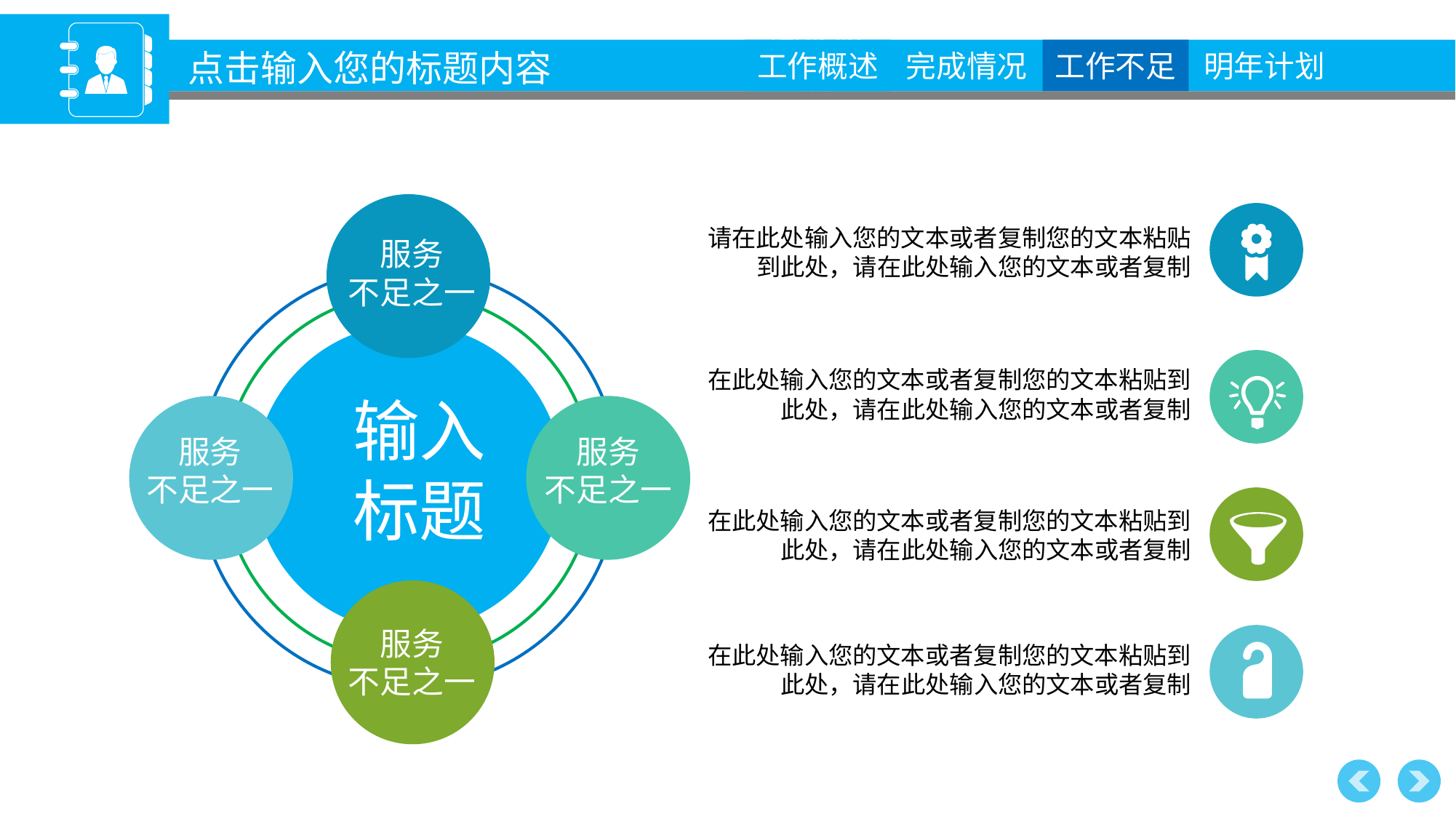

点击输入您的标题内容

服务
不足之一

服务
不足之一
服务
不足之一

服务
不足之一

请在此处输入您的文本或者复制您的文本粘贴到此处，请在此处输入您的文本或者复制

在此处输入您的文本或者复制您的文本粘贴到此处，请在此处输入您的文本或者复制

输入
标题

在此处输入您的文本或者复制您的文本粘贴到此处，请在此处输入您的文本或者复制

在此处输入您的文本或者复制您的文本粘贴到此处，请在此处输入您的文本或者复制